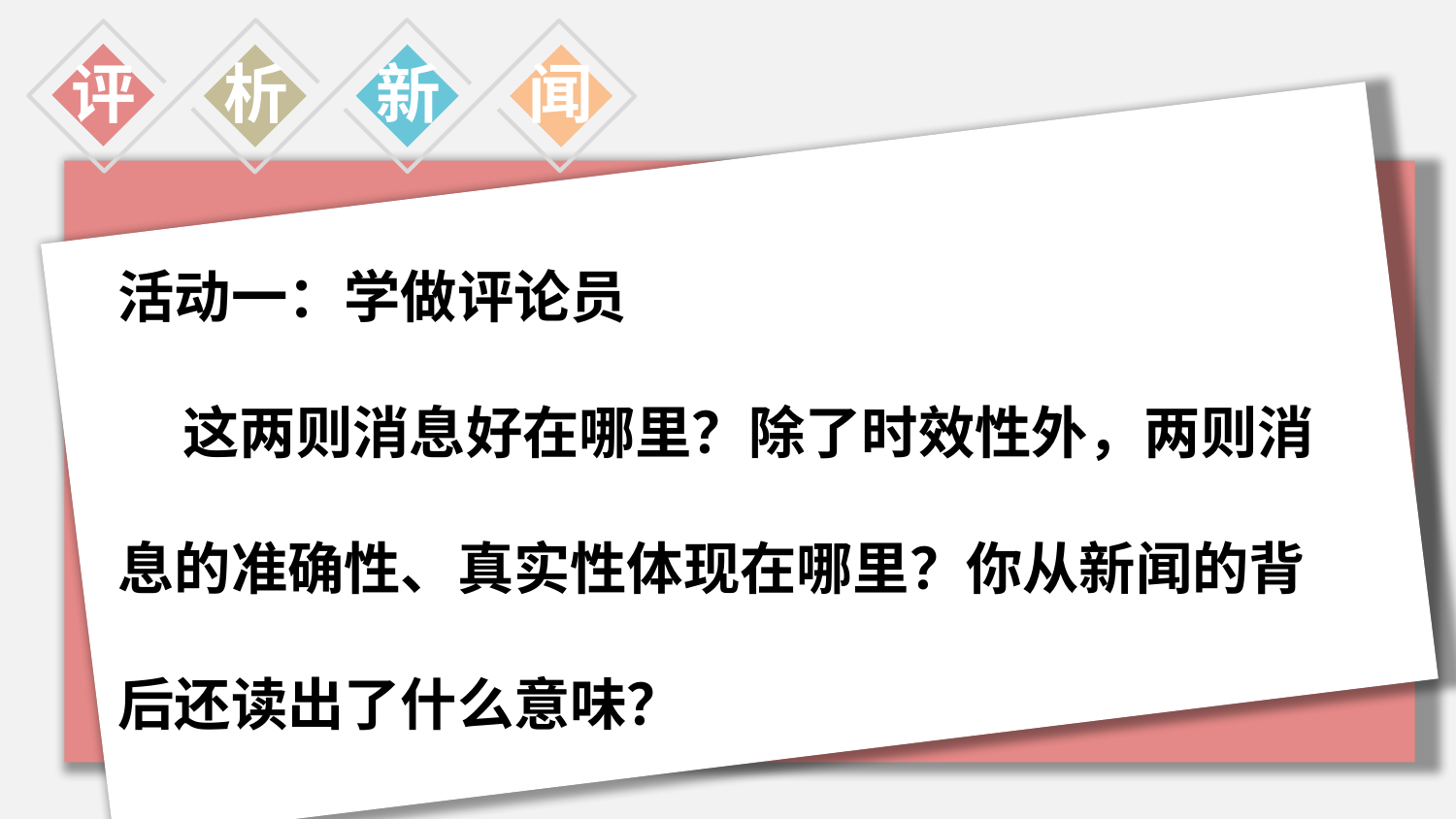

评
析
新
闻
活动一：学做评论员
    这两则消息好在哪里？除了时效性外，两则消息的准确性、真实性体现在哪里？你从新闻的背后还读出了什么意味？